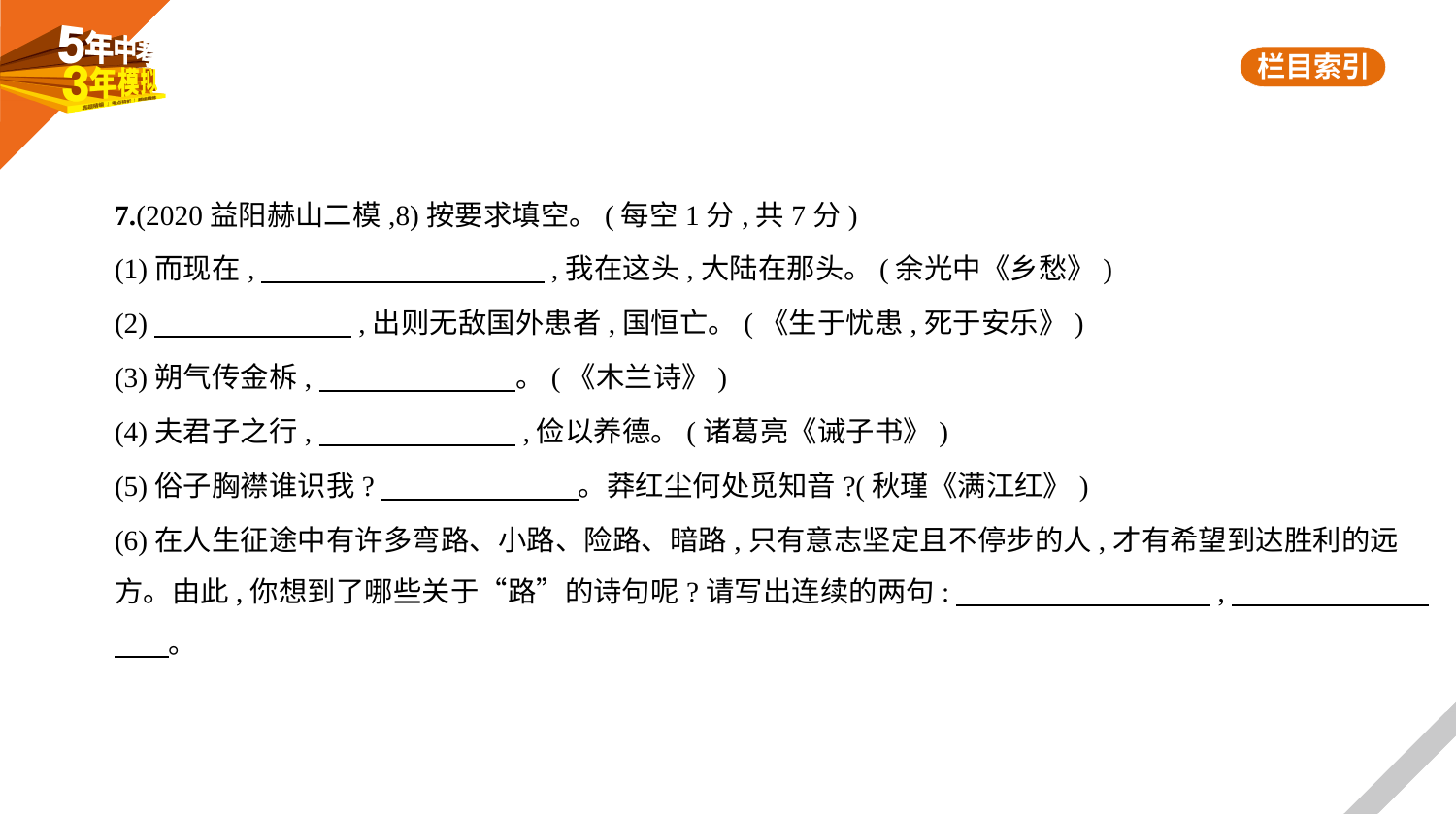

7.(2020益阳赫山二模,8)按要求填空。(每空1分,共7分)
(1)而现在,　　　　　　　　　    ,我在这头,大陆在那头。(余光中《乡愁》)
(2)　　　　　　    ,出则无敌国外患者,国恒亡。(《生于忧患,死于安乐》)
(3)朔气传金柝,　　　　　　    。(《木兰诗》)
(4)夫君子之行,　　　　　　    ,俭以养德。(诸葛亮《诫子书》)
(5)俗子胸襟谁识我?　　　　　　    。莽红尘何处觅知音?(秋瑾《满江红》)
(6)在人生征途中有许多弯路、小路、险路、暗路,只有意志坚定且不停步的人,才有希望到达胜利的远
方。由此,你想到了哪些关于“路”的诗句呢?请写出连续的两句:　　　　　　　　    ,　　　　　　    
　    。